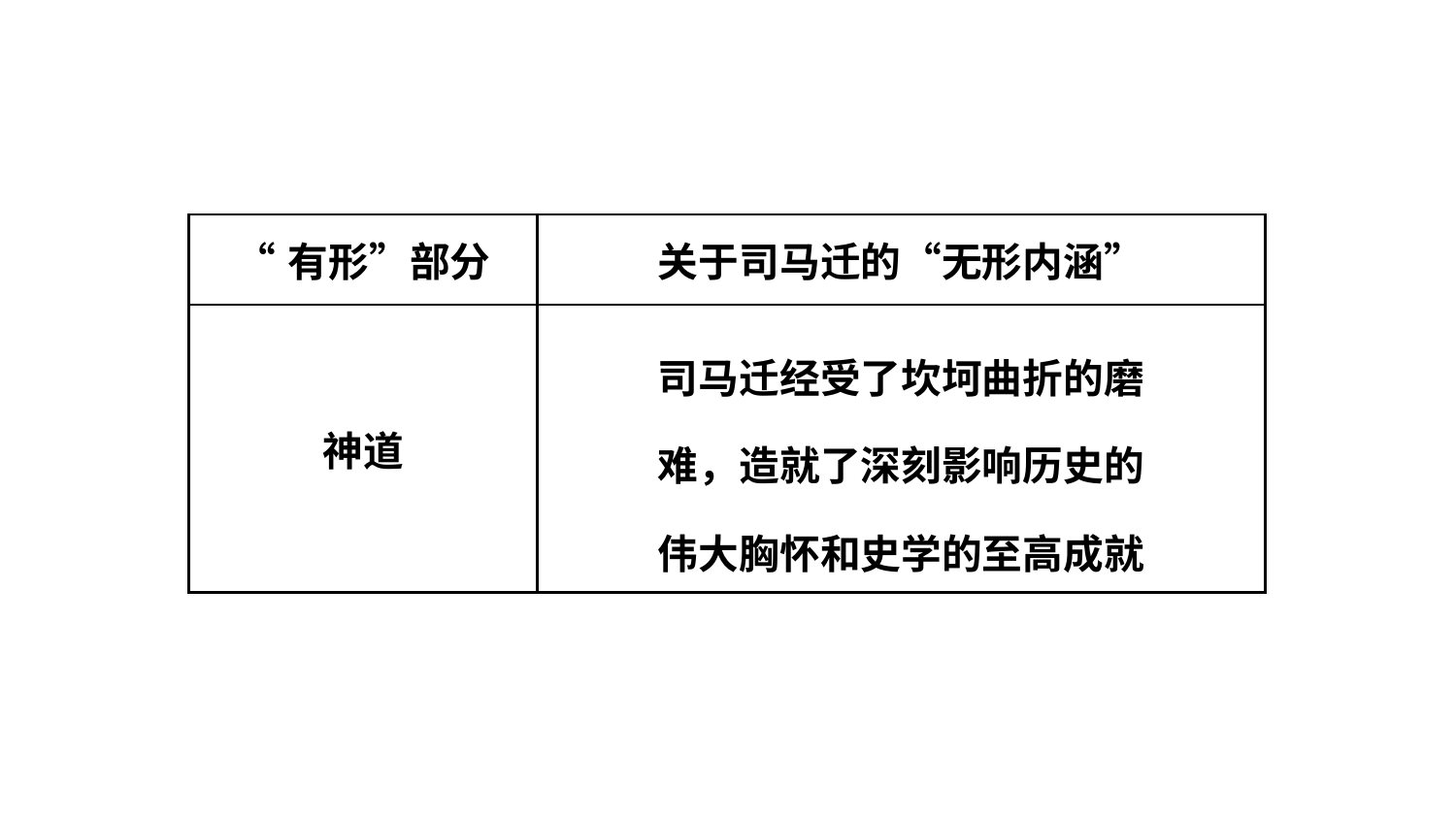

| “有形”部分 | 关于司马迁的“无形内涵” |
| --- | --- |
| 神道 | 司马迁经受了坎坷曲折的磨 难，造就了深刻影响历史的 伟大胸怀和史学的至高成就 |